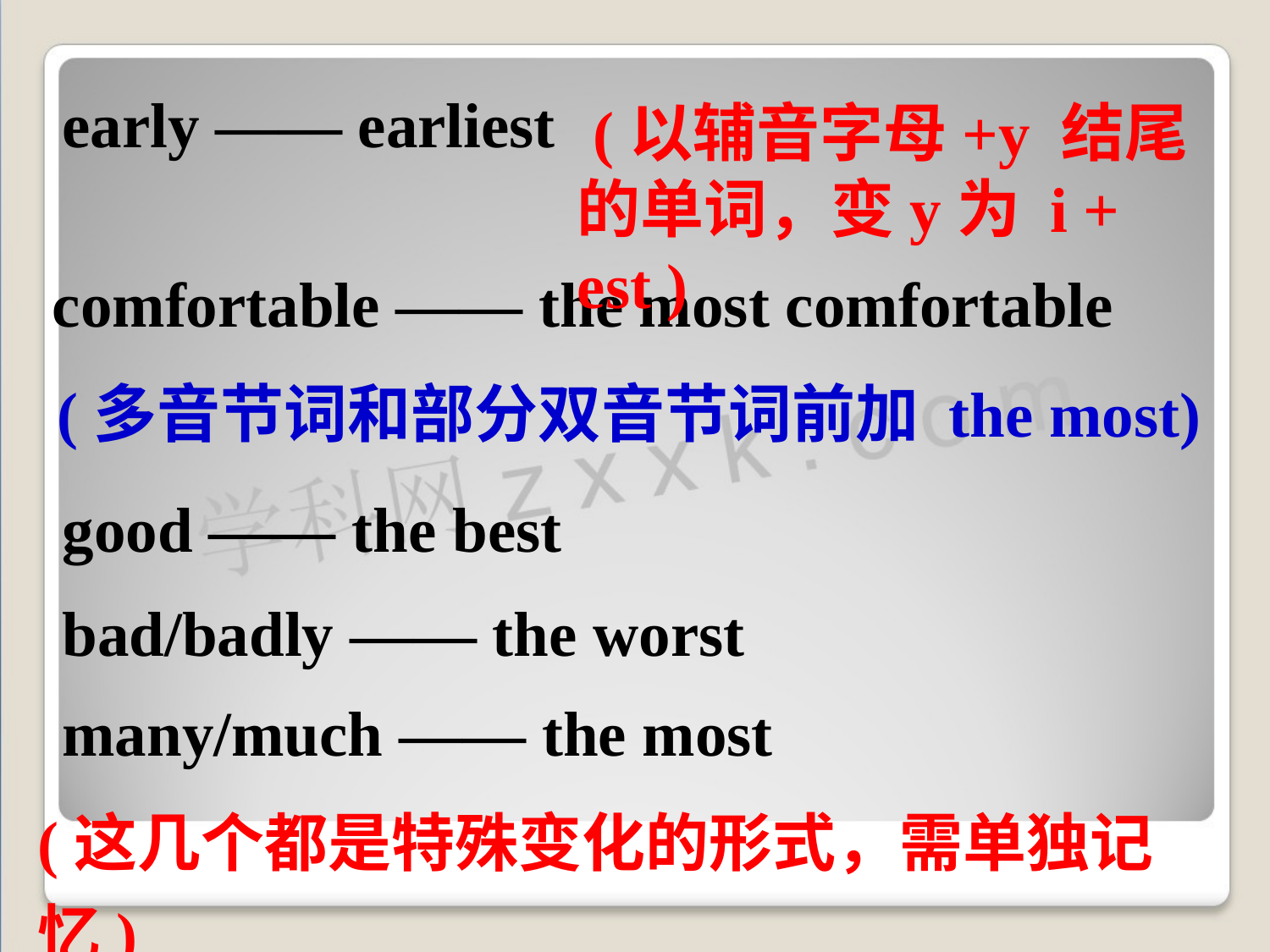

early —— earliest
 (以辅音字母+y 结尾的单词，变y为 i + est )
comfortable —— the most comfortable
(多音节词和部分双音节词前加 the most)
good —— the best
bad/badly —— the worst
many/much —— the most
(这几个都是特殊变化的形式，需单独记忆)